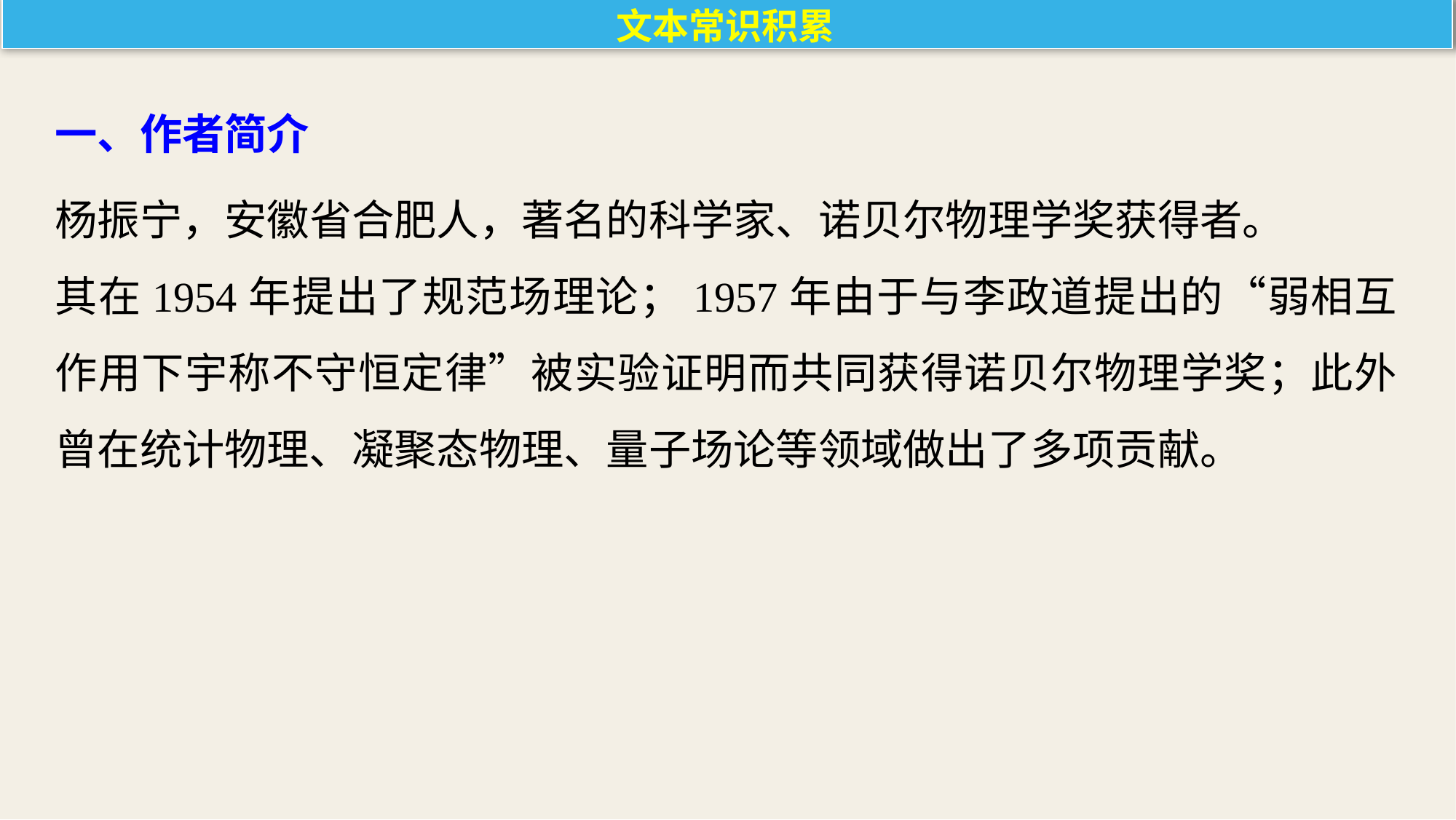

文本常识积累
一、作者简介
杨振宁，安徽省合肥人，著名的科学家、诺贝尔物理学奖获得者。
其在1954年提出了规范场理论；1957年由于与李政道提出的“弱相互作用下宇称不守恒定律”被实验证明而共同获得诺贝尔物理学奖；此外曾在统计物理、凝聚态物理、量子场论等领域做出了多项贡献。